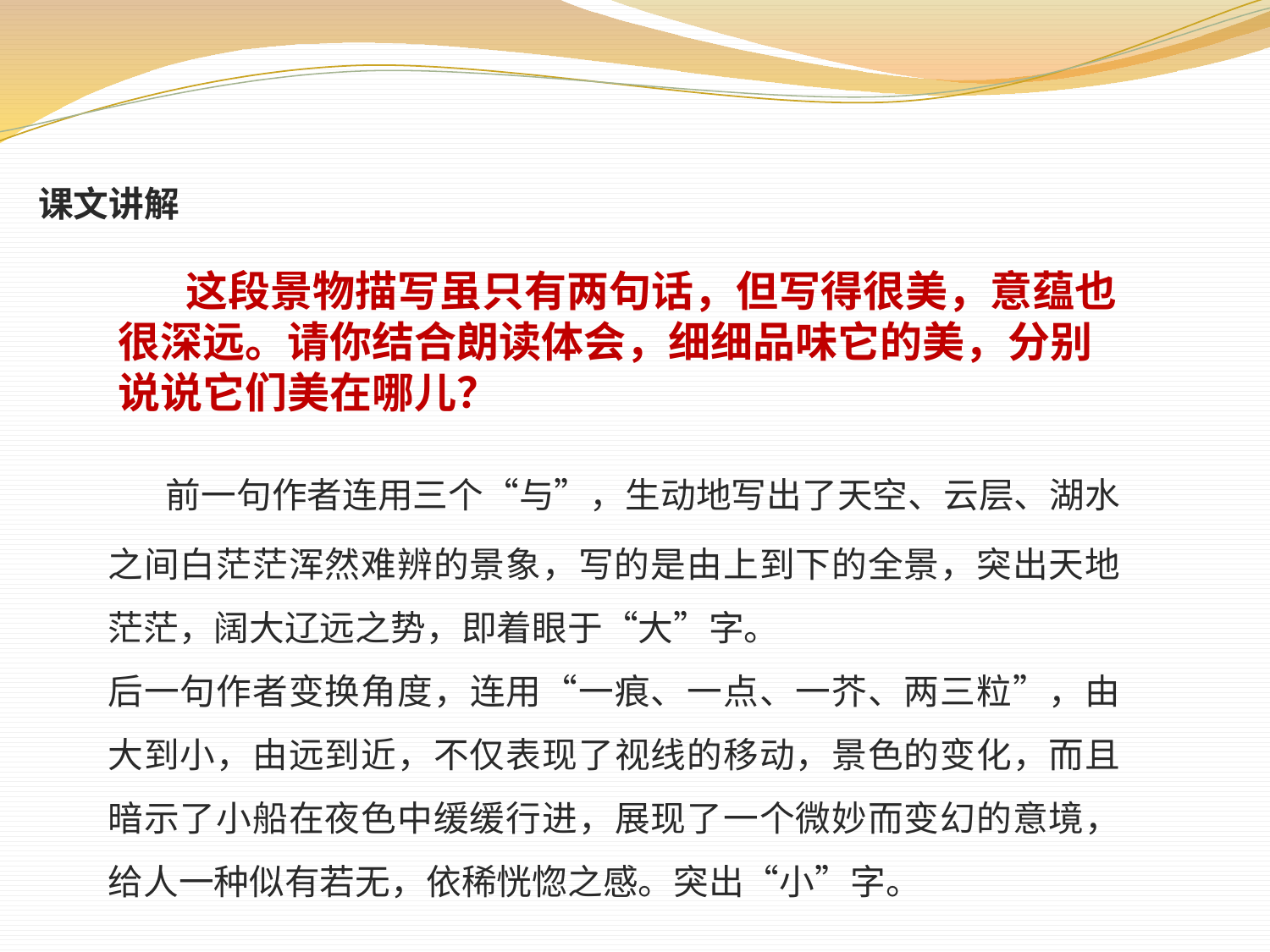

课文讲解
      这段景物描写虽只有两句话，但写得很美，意蕴也很深远。请你结合朗读体会，细细品味它的美，分别说说它们美在哪儿？
   前一句作者连用三个“与”，生动地写出了天空、云层、湖水之间白茫茫浑然难辨的景象，写的是由上到下的全景，突出天地茫茫，阔大辽远之势，即着眼于“大”字。
后一句作者变换角度，连用“一痕、一点、一芥、两三粒”，由大到小，由远到近，不仅表现了视线的移动，景色的变化，而且暗示了小船在夜色中缓缓行进，展现了一个微妙而变幻的意境，给人一种似有若无，依稀恍惚之感。突出“小”字。